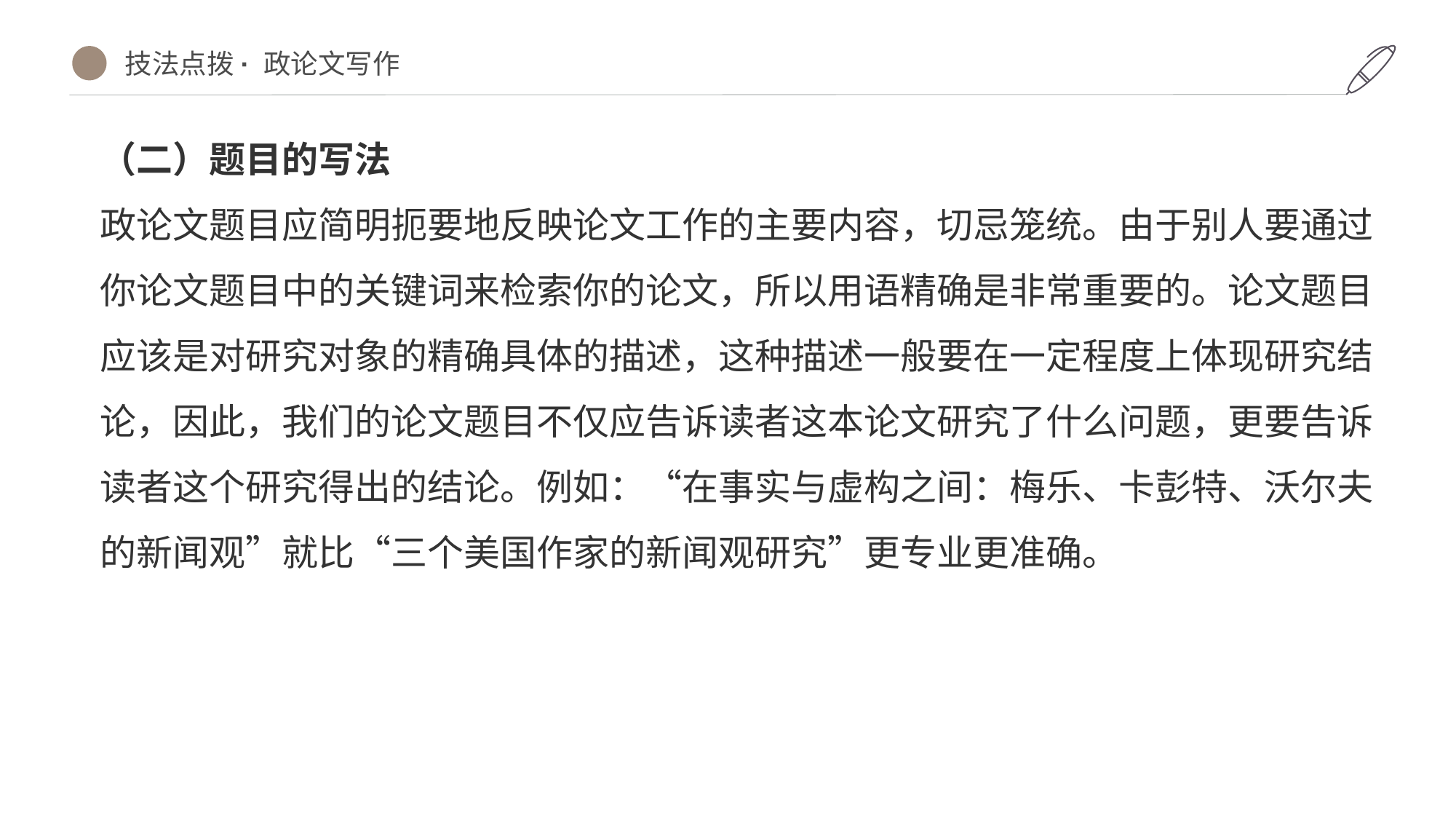

技法点拨· 政论文写作

（二）题目的写法
政论文题目应简明扼要地反映论文工作的主要内容，切忌笼统。由于别人要通过你论文题目中的关键词来检索你的论文，所以用语精确是非常重要的。论文题目应该是对研究对象的精确具体的描述，这种描述一般要在一定程度上体现研究结论，因此，我们的论文题目不仅应告诉读者这本论文研究了什么问题，更要告诉读者这个研究得出的结论。例如：“在事实与虚构之间：梅乐、卡彭特、沃尔夫的新闻观”就比“三个美国作家的新闻观研究”更专业更准确。